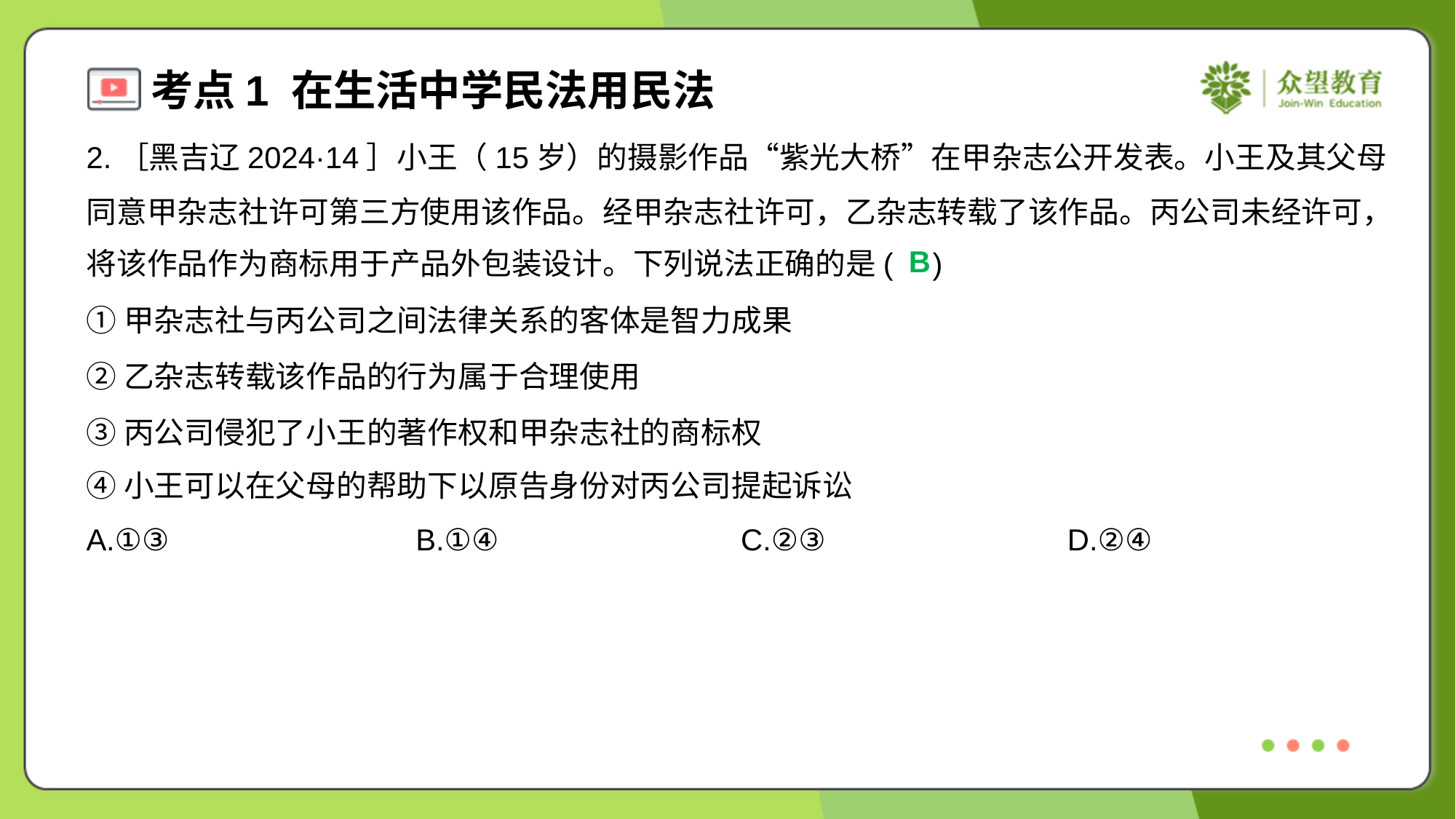

2.［黑吉辽2024·14］小王（15岁）的摄影作品“紫光大桥”在甲杂志公开发表。小王及其父母
同意甲杂志社许可第三方使用该作品。经甲杂志社许可，乙杂志转载了该作品。丙公司未经许可，
将该作品作为商标用于产品外包装设计。下列说法正确的是(     )
B
①甲杂志社与丙公司之间法律关系的客体是智力成果
②乙杂志转载该作品的行为属于合理使用
③丙公司侵犯了小王的著作权和甲杂志社的商标权
④小王可以在父母的帮助下以原告身份对丙公司提起诉讼
A.①③	B.①④	C.②③	D.②④